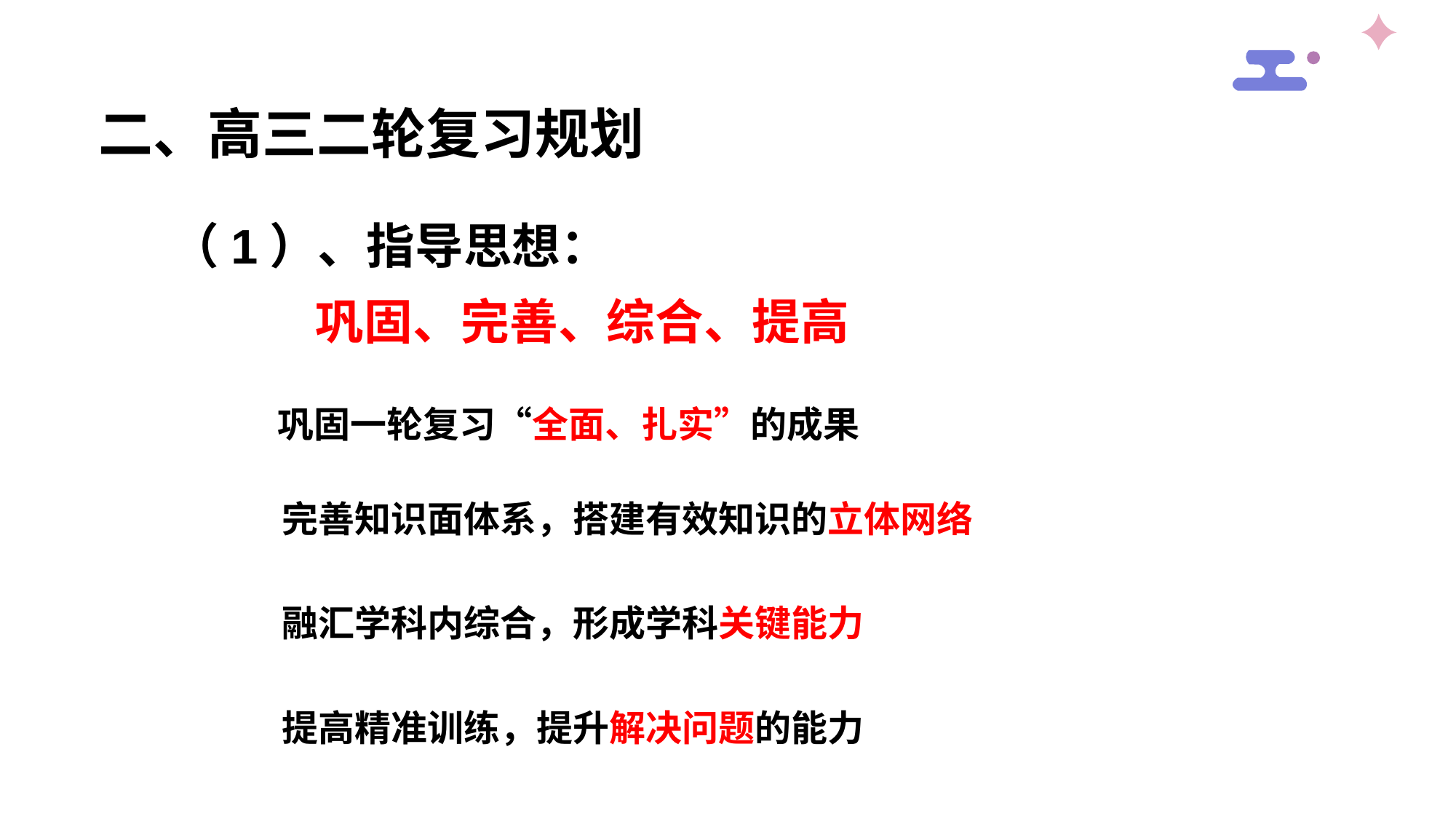

二、高三二轮复习规划
（1）、指导思想：
            巩固、完善、综合、提高
巩固一轮复习“全面、扎实”的成果
完善知识面体系，搭建有效知识的立体网络
融汇学科内综合，形成学科关键能力
提高精准训练，提升解决问题的能力